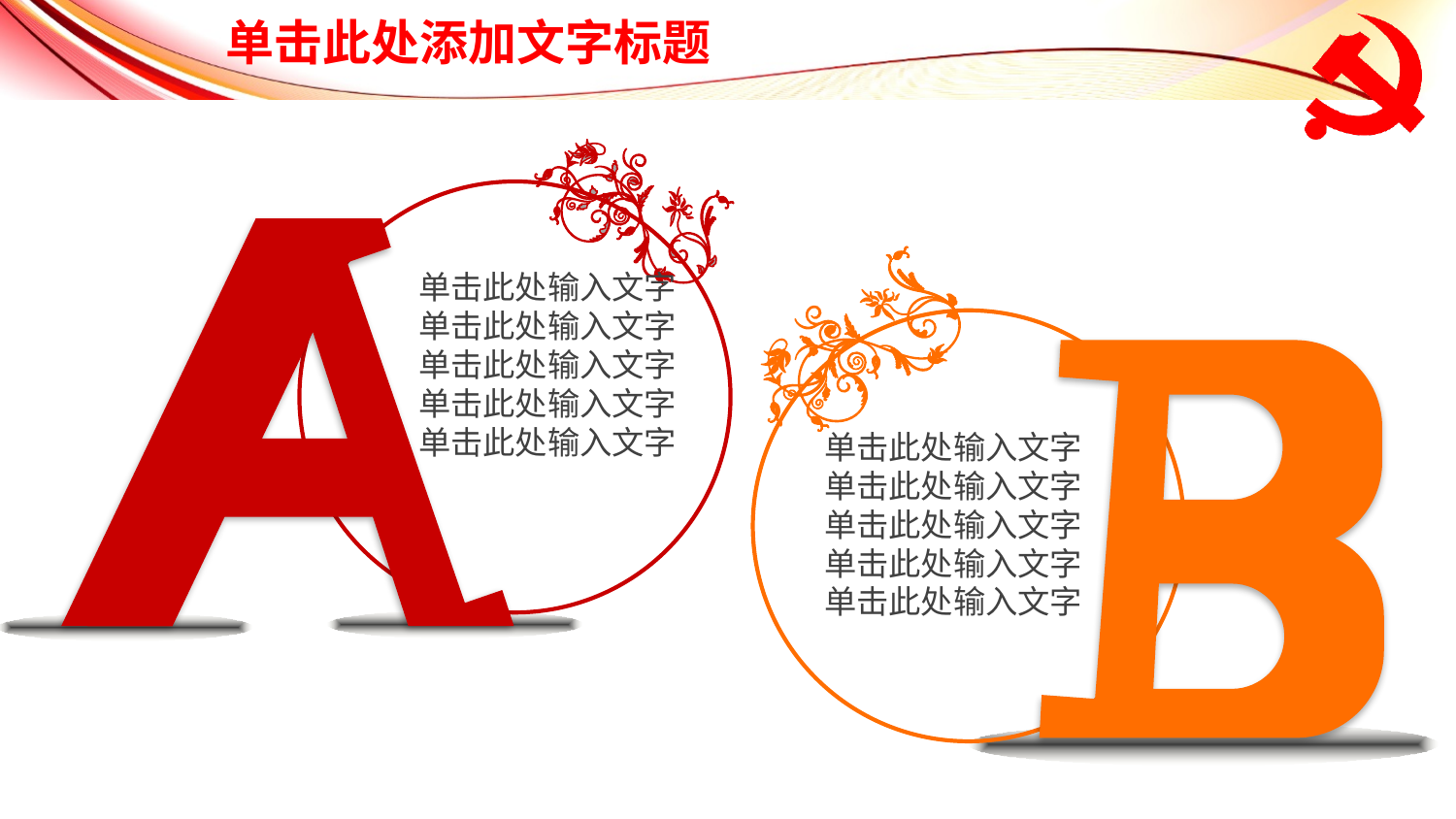

单击此处输入文字
单击此处输入文字
单击此处输入文字
单击此处输入文字
单击此处输入文字
单击此处输入文字
单击此处输入文字
单击此处输入文字
单击此处输入文字
单击此处输入文字